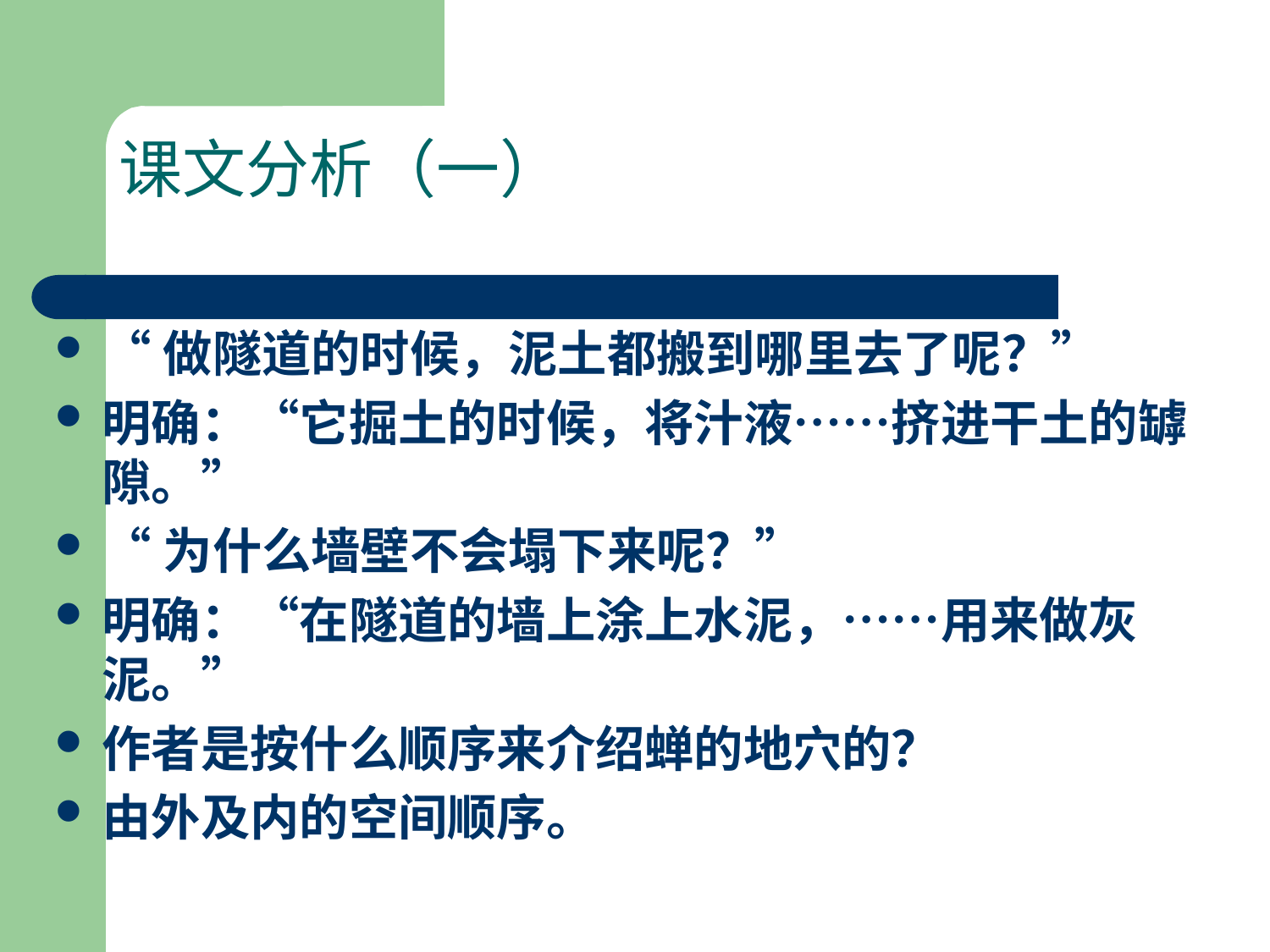

# 课文分析（一）
“做隧道的时候，泥土都搬到哪里去了呢？”
明确：“它掘土的时候，将汁液……挤进干土的罅隙。”
“为什么墙壁不会塌下来呢？”
明确：“在隧道的墙上涂上水泥，……用来做灰泥。”
作者是按什么顺序来介绍蝉的地穴的？
由外及内的空间顺序。